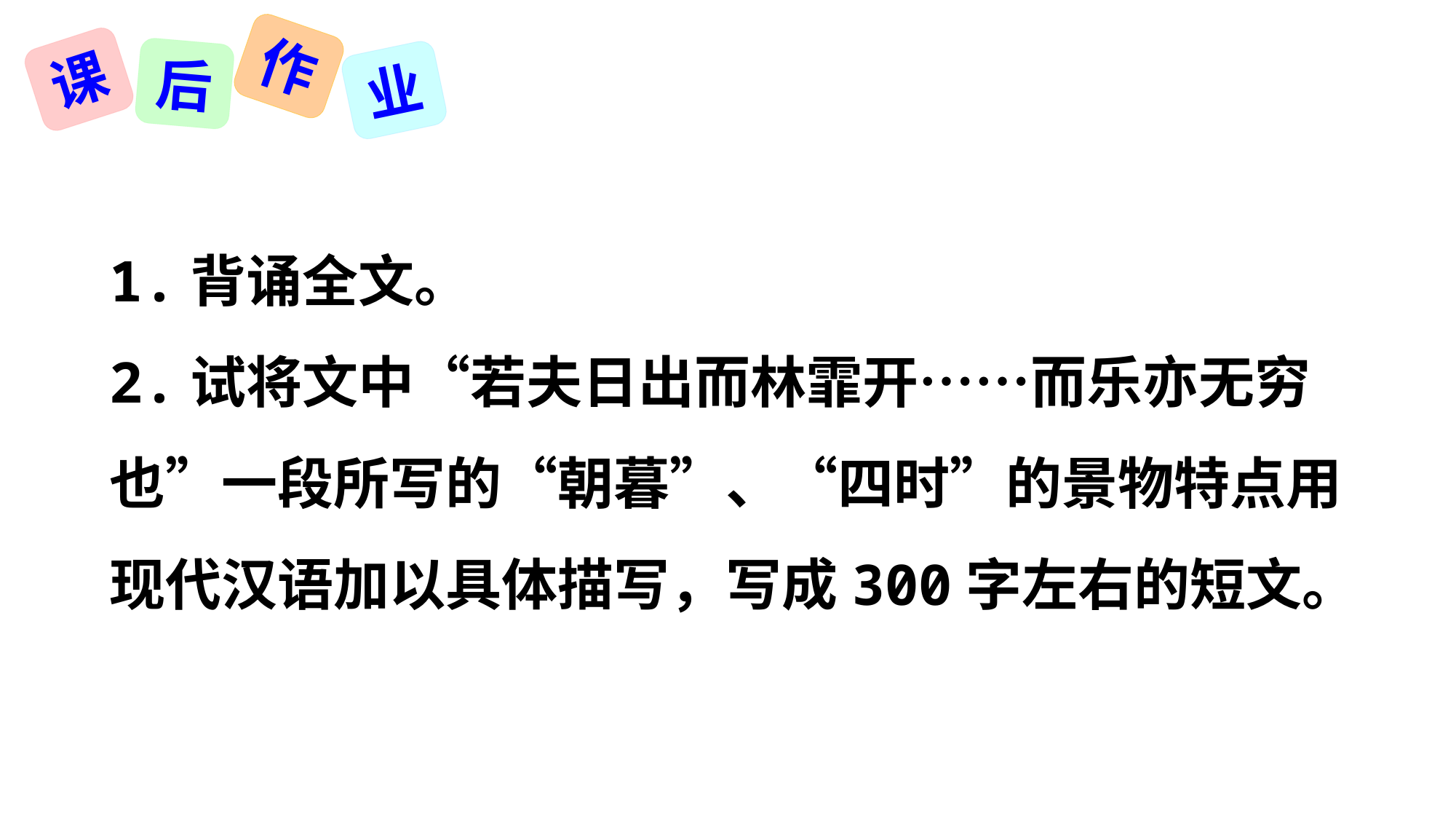

作
课
后
业
1.背诵全文。
2.试将文中“若夫日出而林霏开……而乐亦无穷也”一段所写的“朝暮”、“四时”的景物特点用现代汉语加以具体描写，写成300字左右的短文。